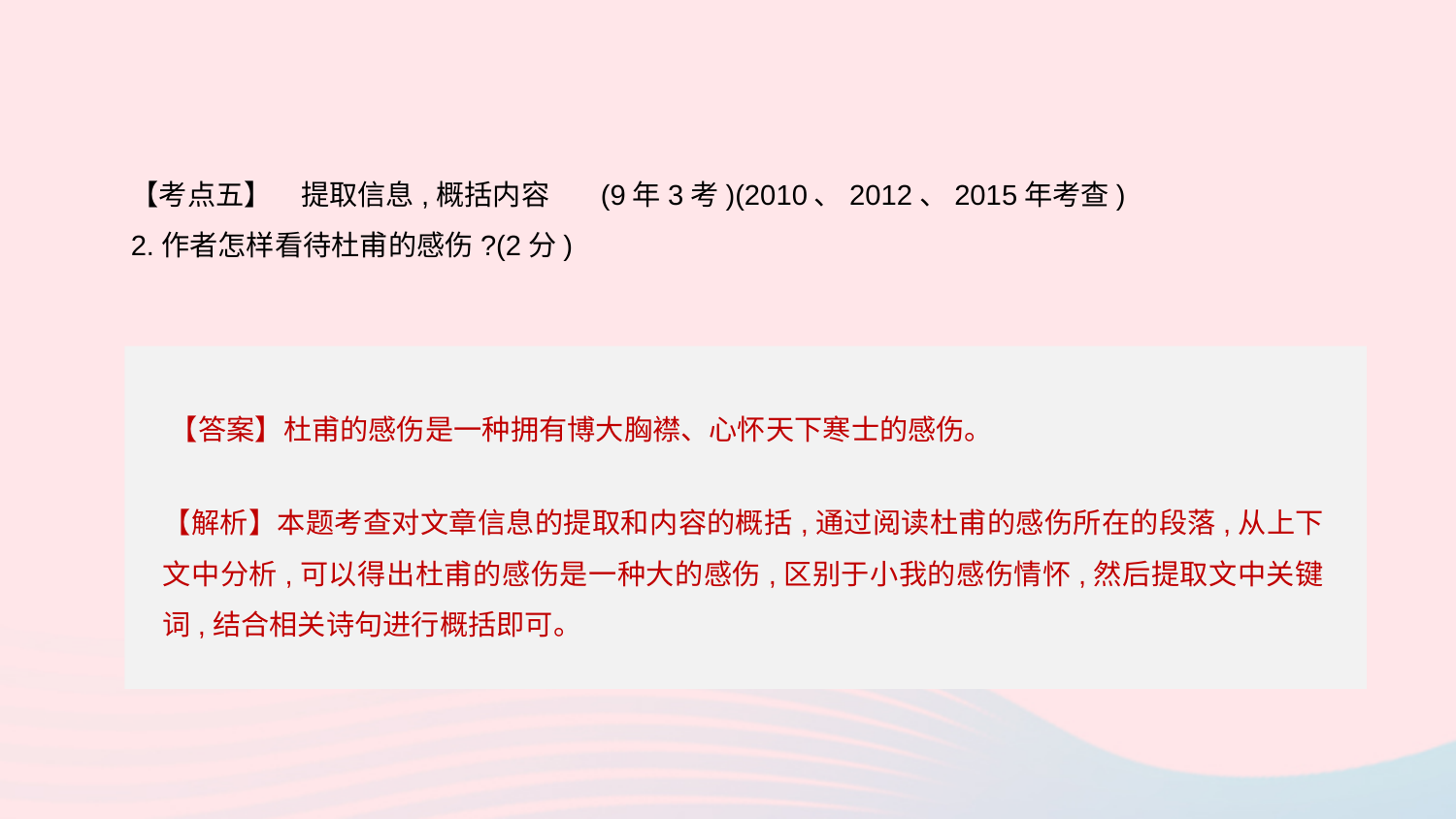

【考点五】　提取信息,概括内容       (9年3考)(2010、2012、2015年考查)
2.作者怎样看待杜甫的感伤?(2分)

【答案】杜甫的感伤是一种拥有博大胸襟、心怀天下寒士的感伤。
【解析】本题考查对文章信息的提取和内容的概括,通过阅读杜甫的感伤所在的段落,从上下文中分析,可以得出杜甫的感伤是一种大的感伤,区别于小我的感伤情怀,然后提取文中关键词,结合相关诗句进行概括即可。